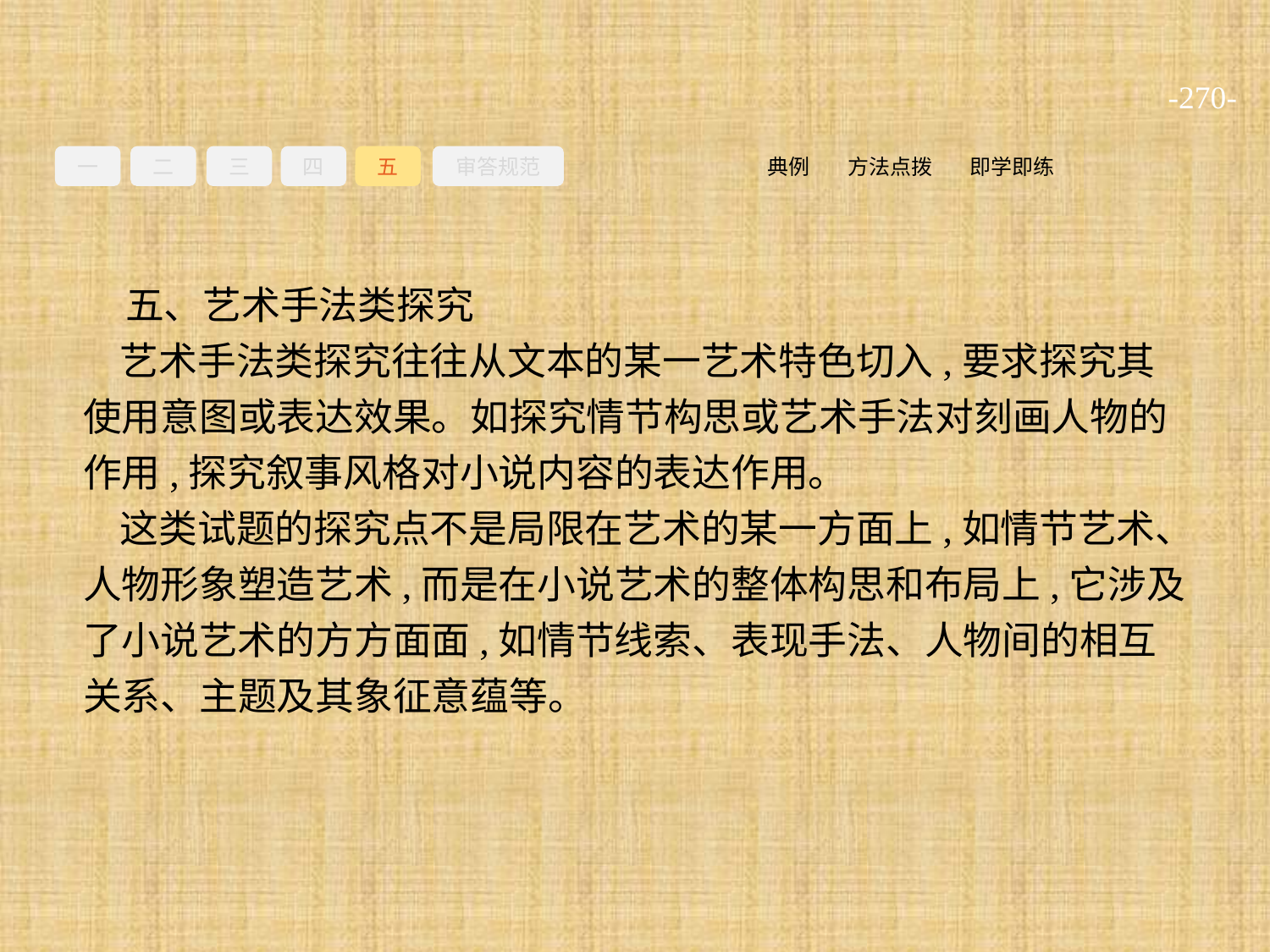

-270-
一
二
三
四
五
审答规范
即学即练
方法点拨
典例
五、艺术手法类探究
艺术手法类探究往往从文本的某一艺术特色切入,要求探究其使用意图或表达效果。如探究情节构思或艺术手法对刻画人物的作用,探究叙事风格对小说内容的表达作用。
这类试题的探究点不是局限在艺术的某一方面上,如情节艺术、人物形象塑造艺术,而是在小说艺术的整体构思和布局上,它涉及了小说艺术的方方面面,如情节线索、表现手法、人物间的相互关系、主题及其象征意蕴等。